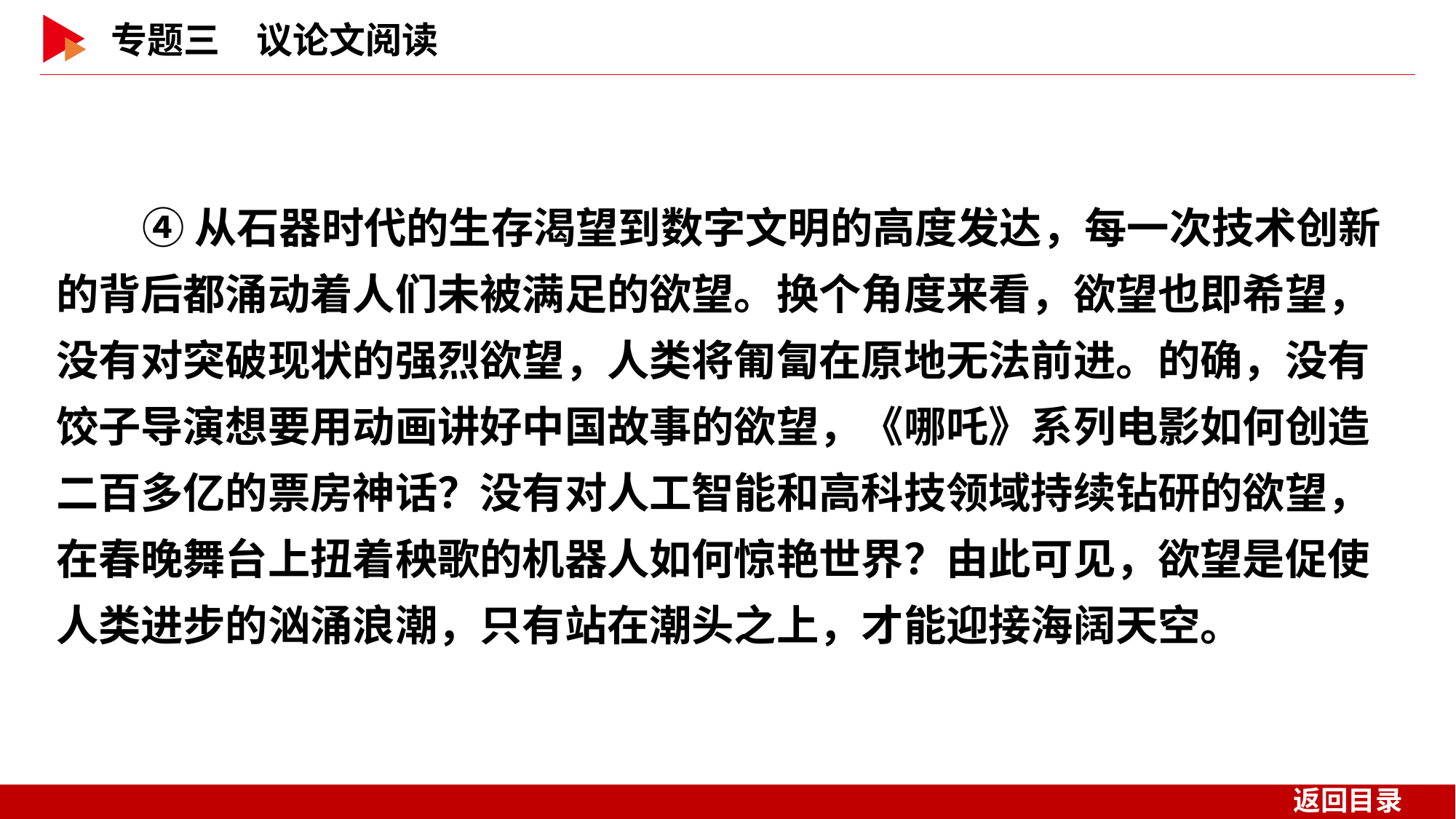

④从石器时代的生存渴望到数字文明的高度发达，每一次技术创新的背后都涌动着人们未被满足的欲望。换个角度来看，欲望也即希望，没有对突破现状的强烈欲望，人类将匍匐在原地无法前进。的确，没有饺子导演想要用动画讲好中国故事的欲望，《哪吒》系列电影如何创造二百多亿的票房神话？没有对人工智能和高科技领域持续钻研的欲望，在春晚舞台上扭着秧歌的机器人如何惊艳世界？由此可见，欲望是促使人类进步的汹涌浪潮，只有站在潮头之上，才能迎接海阔天空。